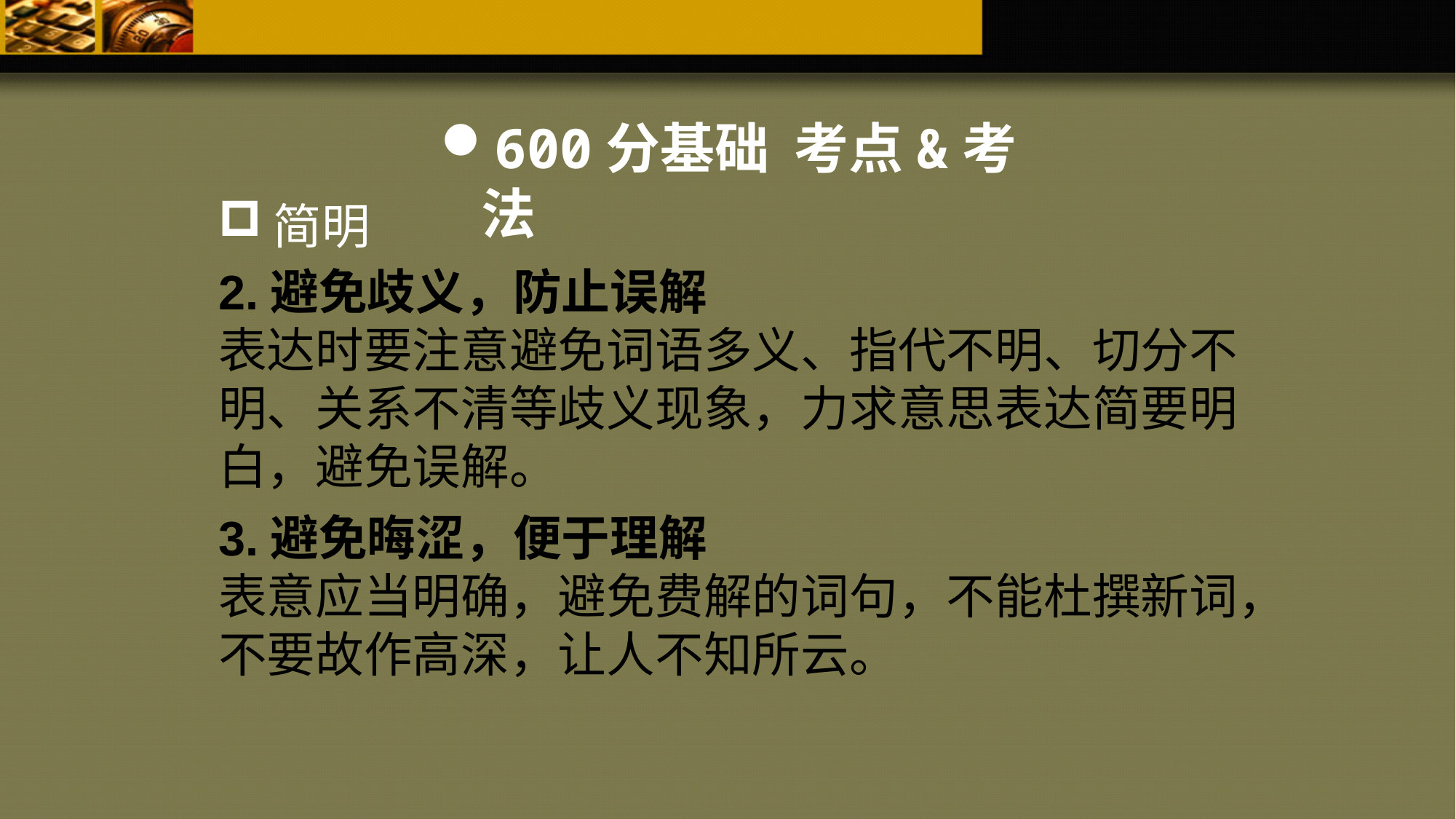

600分基础  考点&考法
简明
2.避免歧义，防止误解
表达时要注意避免词语多义、指代不明、切分不明、关系不清等歧义现象，力求意思表达简要明白，避免误解。
3.避免晦涩，便于理解
表意应当明确，避免费解的词句，不能杜撰新词，不要故作高深，让人不知所云。